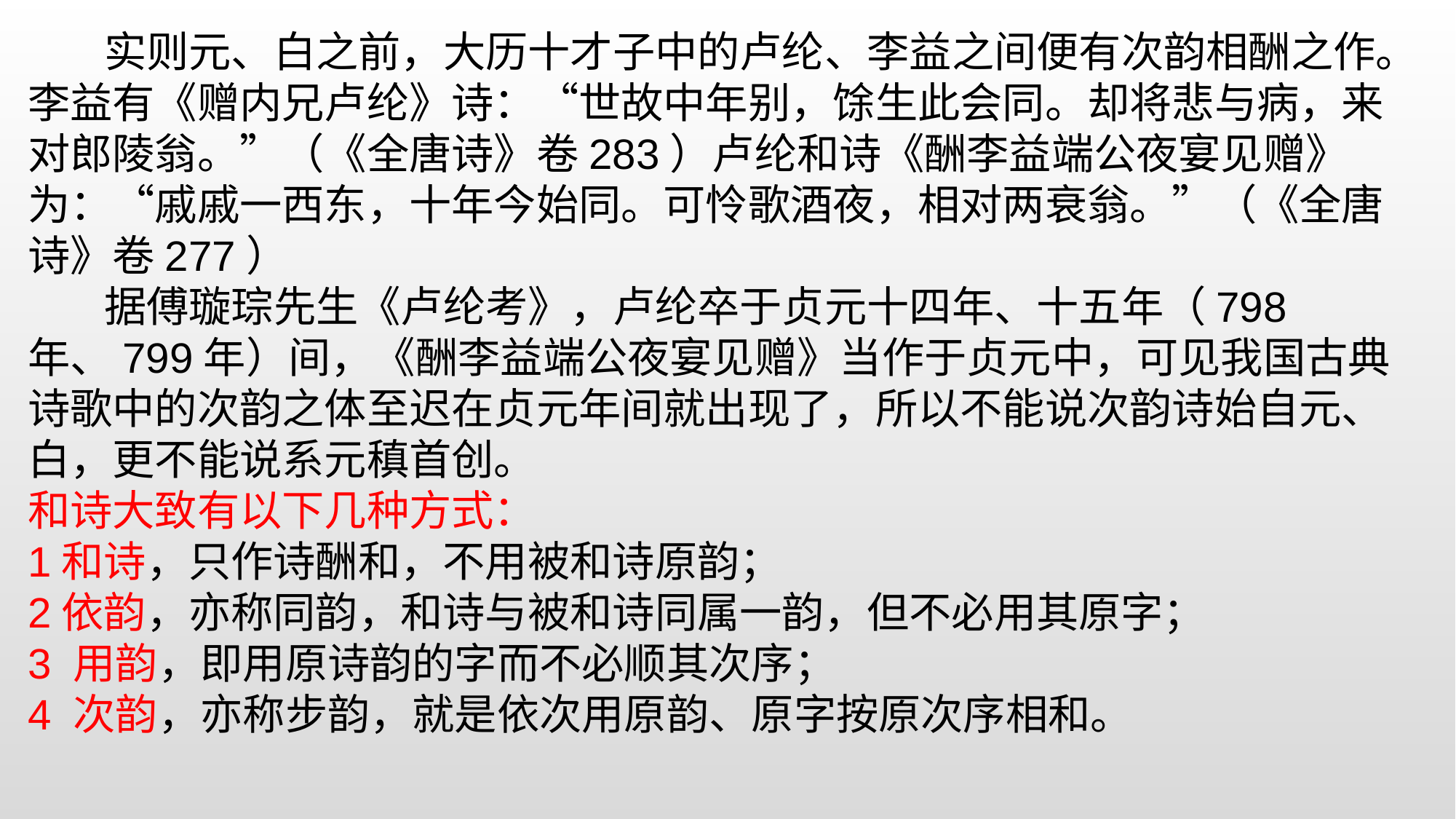

实则元、白之前，大历十才子中的卢纶、李益之间便有次韵相酬之作。李益有《赠内兄卢纶》诗：“世故中年别，馀生此会同。却将悲与病，来对郎陵翁。”（《全唐诗》卷283）卢纶和诗《酬李益端公夜宴见赠》为：“戚戚一西东，十年今始同。可怜歌酒夜，相对两衰翁。”（《全唐诗》卷277）       据傅璇琮先生《卢纶考》，卢纶卒于贞元十四年、十五年（798年、799年）间，《酬李益端公夜宴见赠》当作于贞元中，可见我国古典诗歌中的次韵之体至迟在贞元年间就出现了，所以不能说次韵诗始自元、白，更不能说系元稹首创。
和诗大致有以下几种方式：1和诗，只作诗酬和，不用被和诗原韵；
2依韵，亦称同韵，和诗与被和诗同属一韵，但不必用其原字；
3 用韵，即用原诗韵的字而不必顺其次序；
4 次韵，亦称步韵，就是依次用原韵、原字按原次序相和。